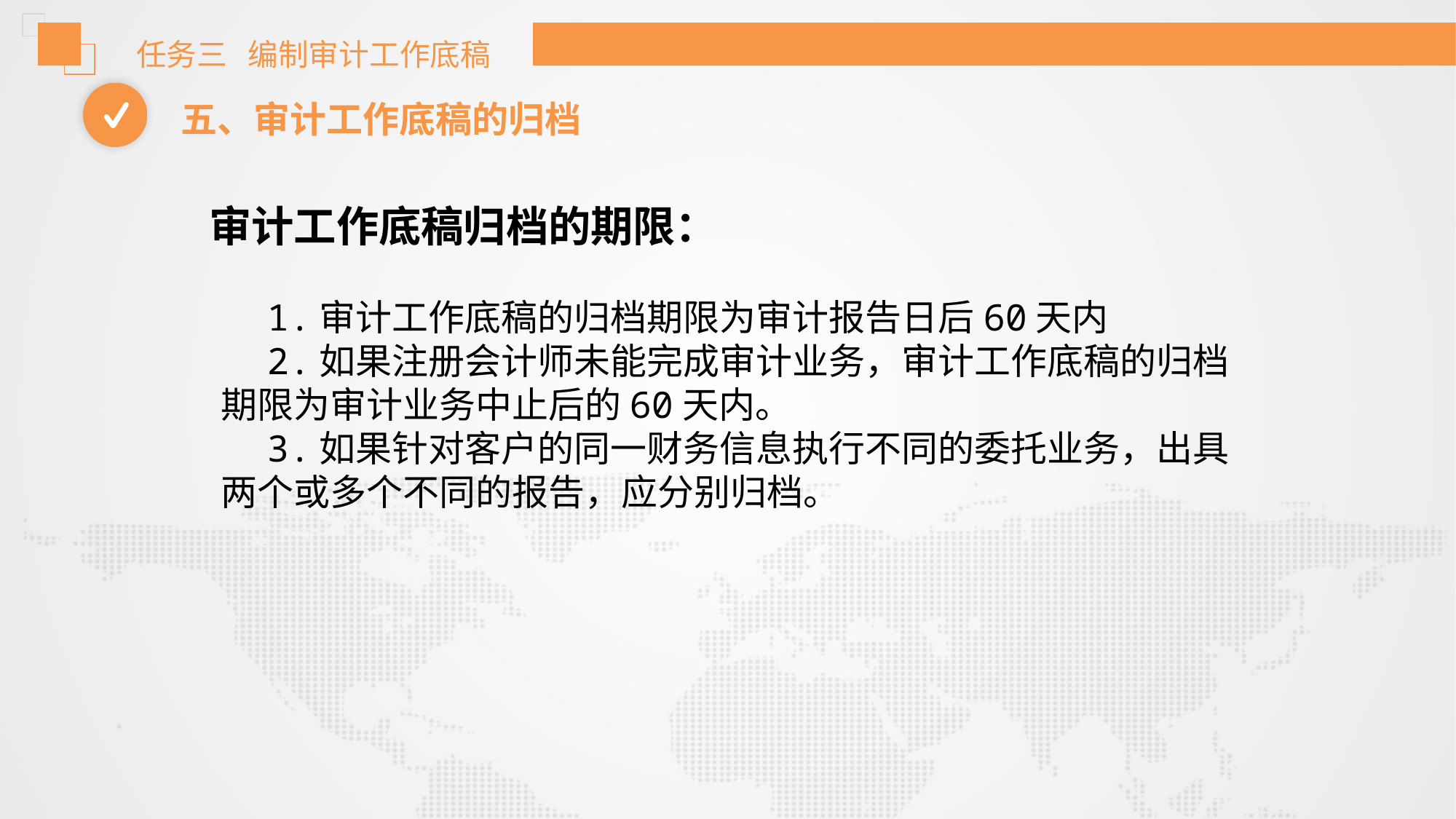

任务三   编制审计工作底稿

五、审计工作底稿的归档

  审计工作底稿归档的期限：

    1.审计工作底稿的归档期限为审计报告日后60天内
    2.如果注册会计师未能完成审计业务，审计工作底稿的归档期限为审计业务中止后的60天内。
    3.如果针对客户的同一财务信息执行不同的委托业务，出具两个或多个不同的报告，应分别归档。